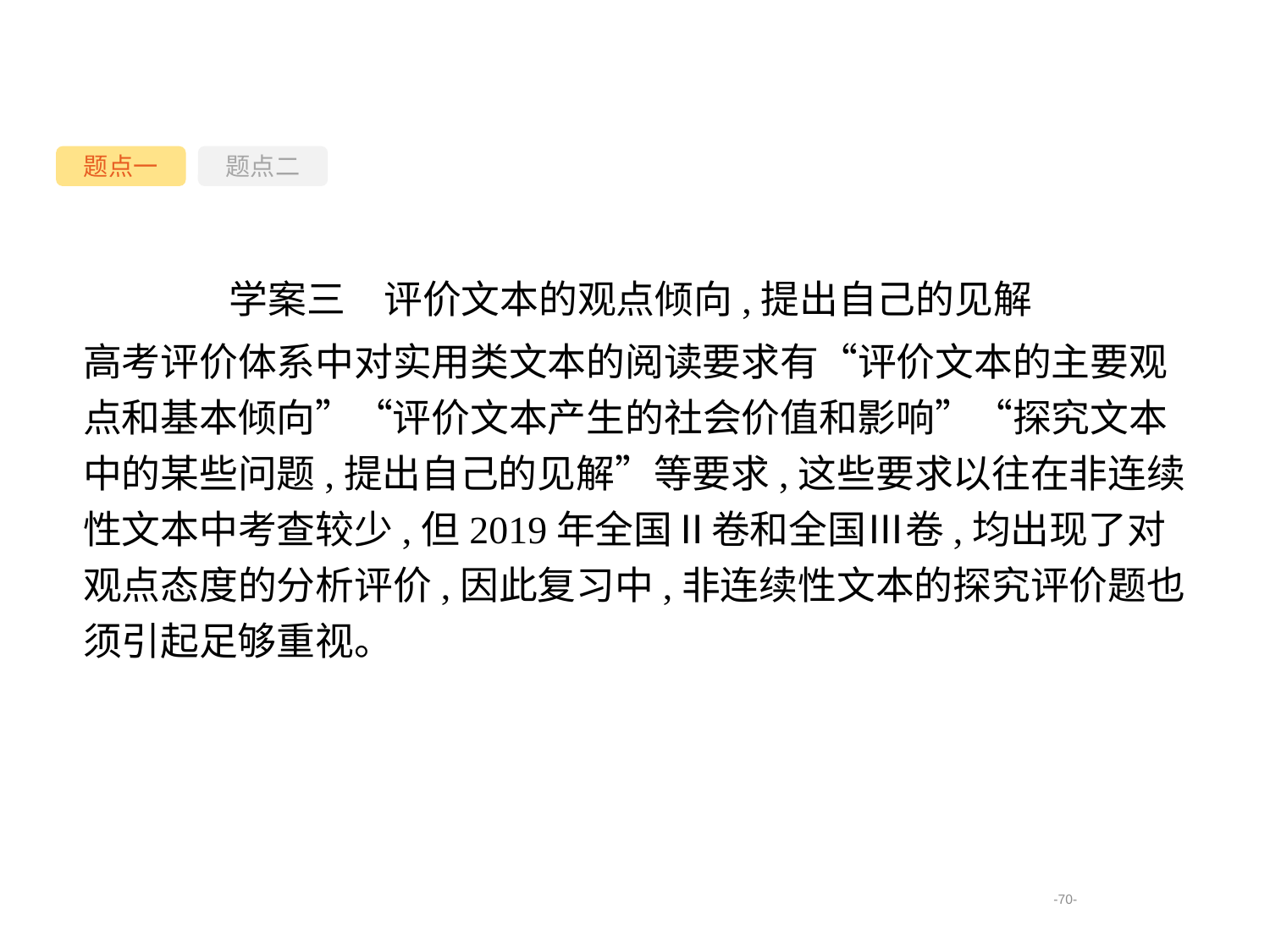

题点一
题点二
学案三　评价文本的观点倾向,提出自己的见解
高考评价体系中对实用类文本的阅读要求有“评价文本的主要观点和基本倾向”“评价文本产生的社会价值和影响”“探究文本中的某些问题,提出自己的见解”等要求,这些要求以往在非连续性文本中考查较少,但2019年全国Ⅱ卷和全国Ⅲ卷,均出现了对观点态度的分析评价,因此复习中,非连续性文本的探究评价题也须引起足够重视。
-70-